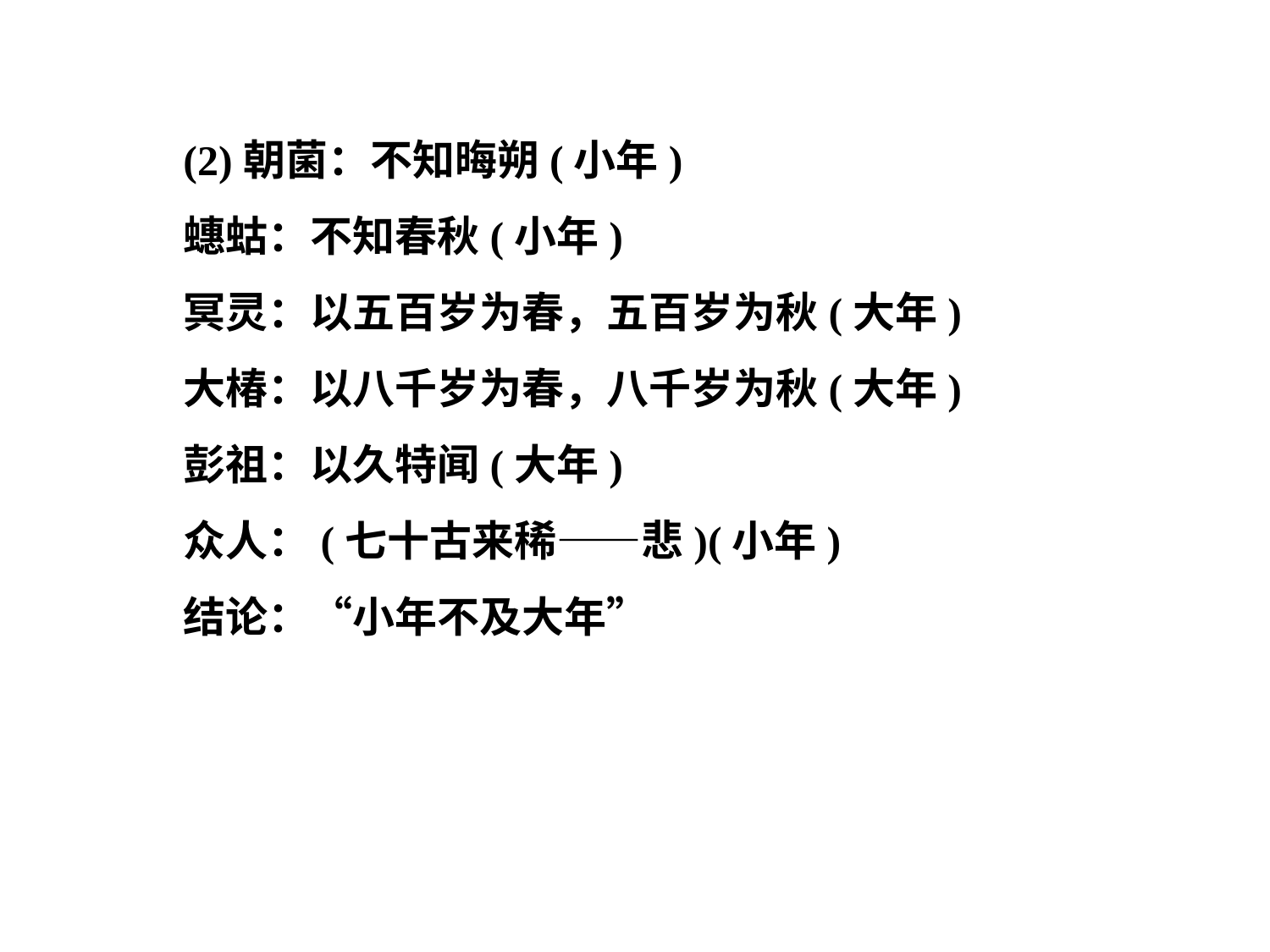

(2)朝菌：不知晦朔(小年)
蟪蛄：不知春秋(小年)
冥灵：以五百岁为春，五百岁为秋(大年)
大椿：以八千岁为春，八千岁为秋(大年)
彭祖：以久特闻(大年)
众人：(七十古来稀——悲)(小年)
结论：“小年不及大年”